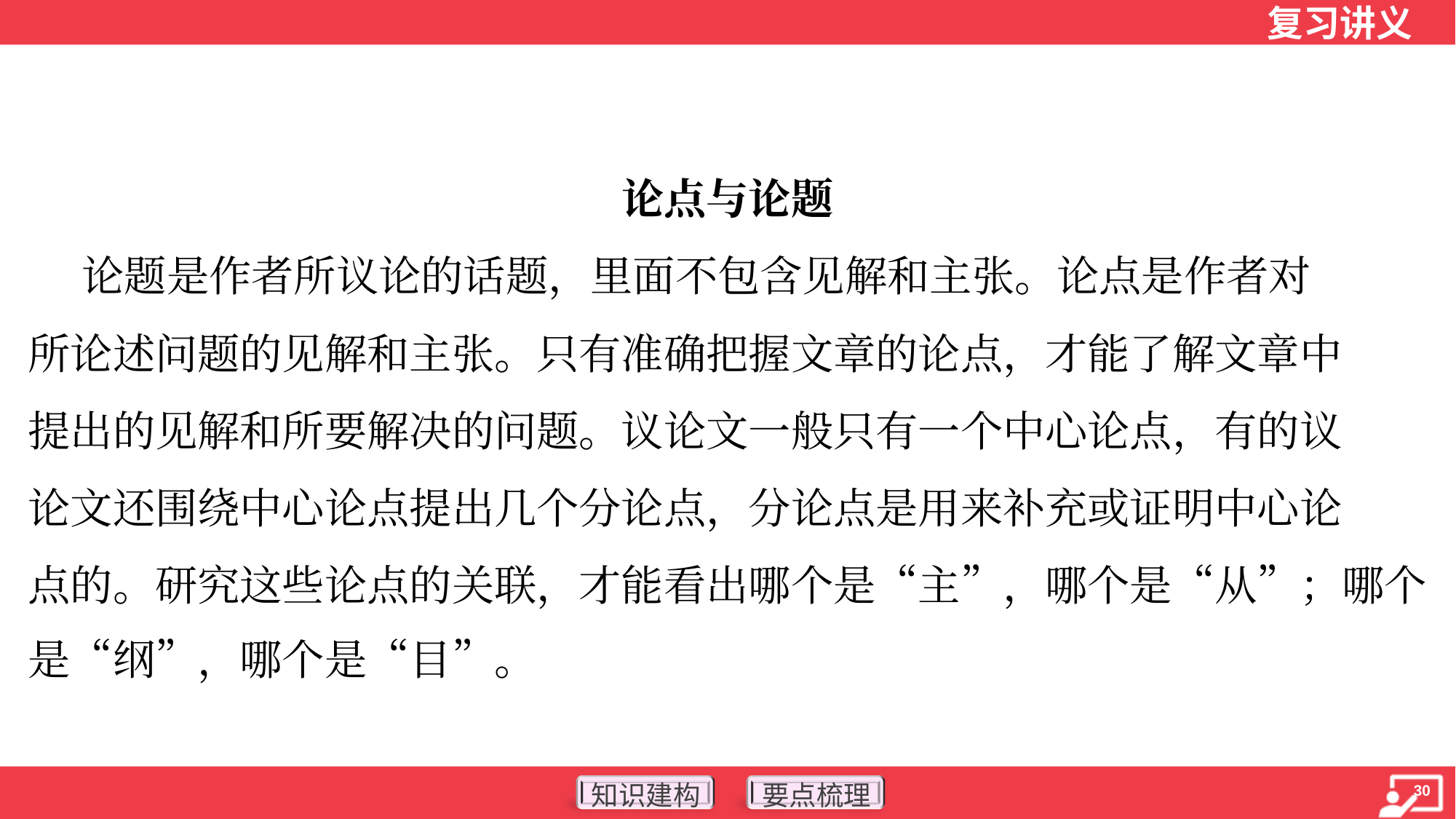

论点与论题
    论题是作者所议论的话题，里面不包含见解和主张。论点是作者对
所论述问题的见解和主张。只有准确把握文章的论点，才能了解文章中
提出的见解和所要解决的问题。议论文一般只有一个中心论点，有的议
论文还围绕中心论点提出几个分论点，分论点是用来补充或证明中心论
点的。研究这些论点的关联，才能看出哪个是“主”，哪个是“从”；哪个
是“纲”，哪个是“目”。